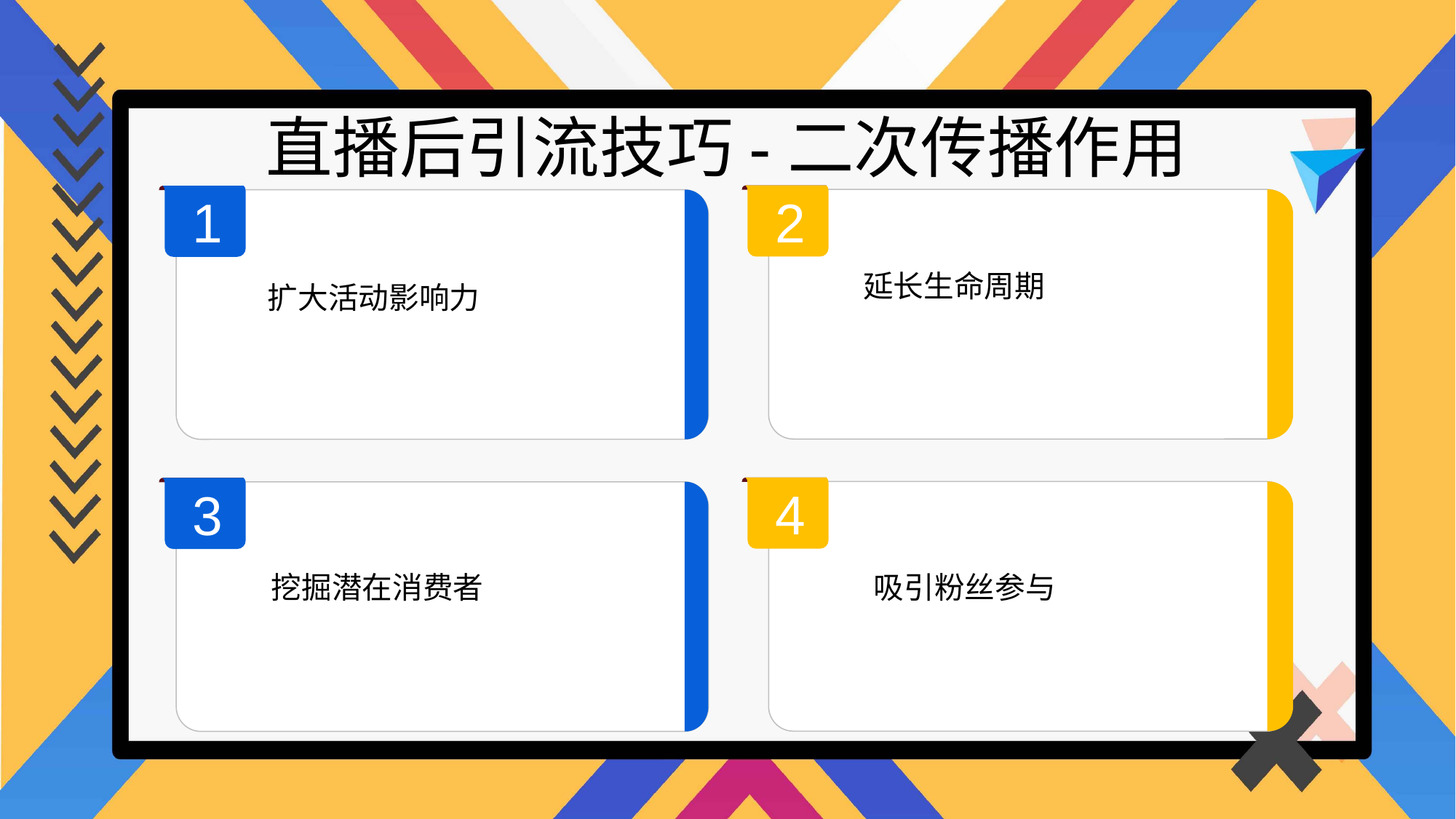

直播后引流技巧-二次传播作用
2
1

延长生命周期
扩大活动影响力
4
3

挖掘潜在消费者
吸引粉丝参与